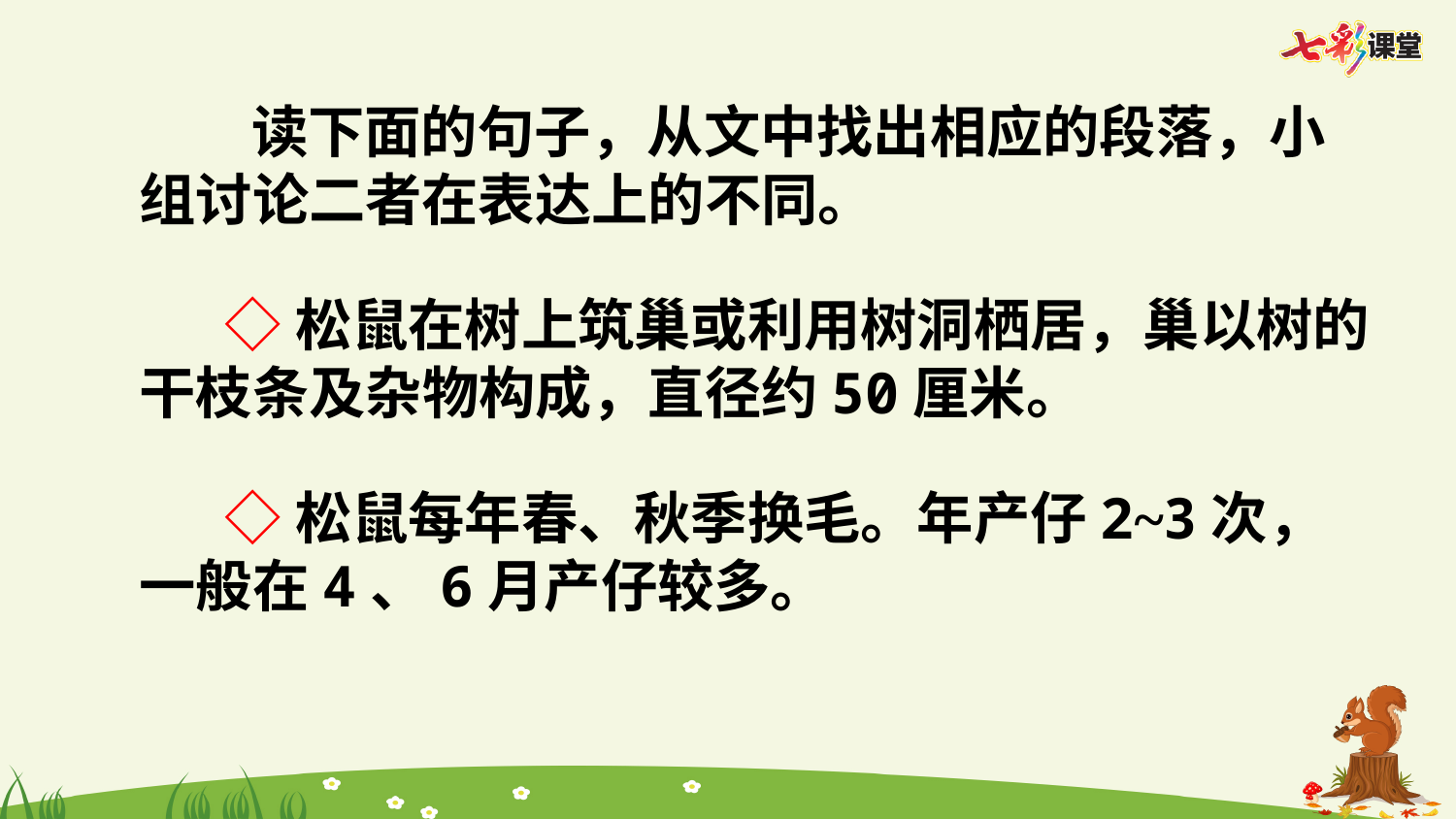

读下面的句子，从文中找出相应的段落，小组讨论二者在表达上的不同。
 ◇松鼠在树上筑巢或利用树洞栖居，巢以树的干枝条及杂物构成，直径约50厘米。
 ◇松鼠每年春、秋季换毛。年产仔2~3次，一般在4、6月产仔较多。